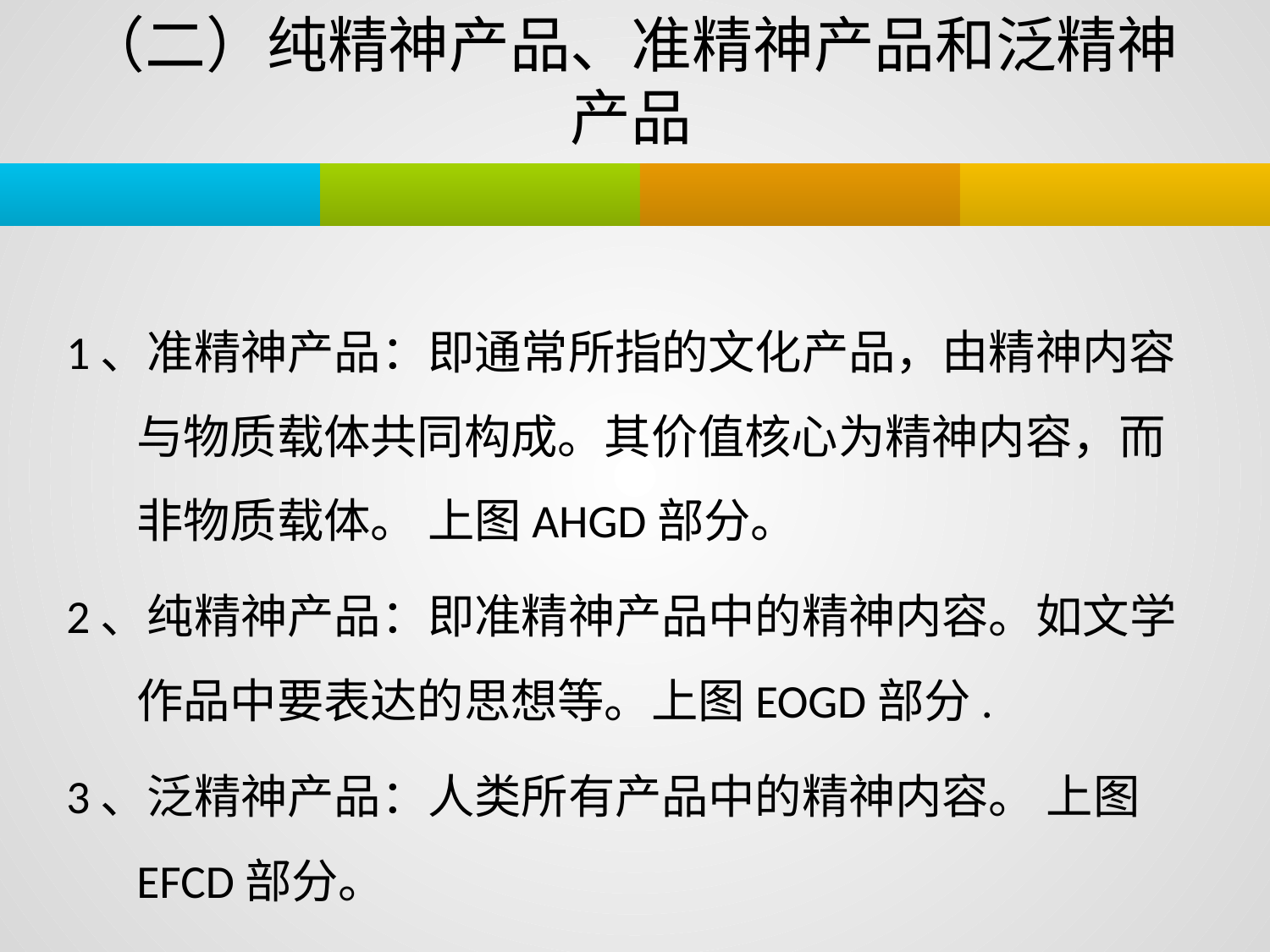

# （二）纯精神产品、准精神产品和泛精神产品

1、准精神产品：即通常所指的文化产品，由精神内容与物质载体共同构成。其价值核心为精神内容，而非物质载体。 上图AHGD部分。
2、纯精神产品：即准精神产品中的精神内容。如文学作品中要表达的思想等。上图EOGD部分.
3、泛精神产品：人类所有产品中的精神内容。 上图EFCD部分。